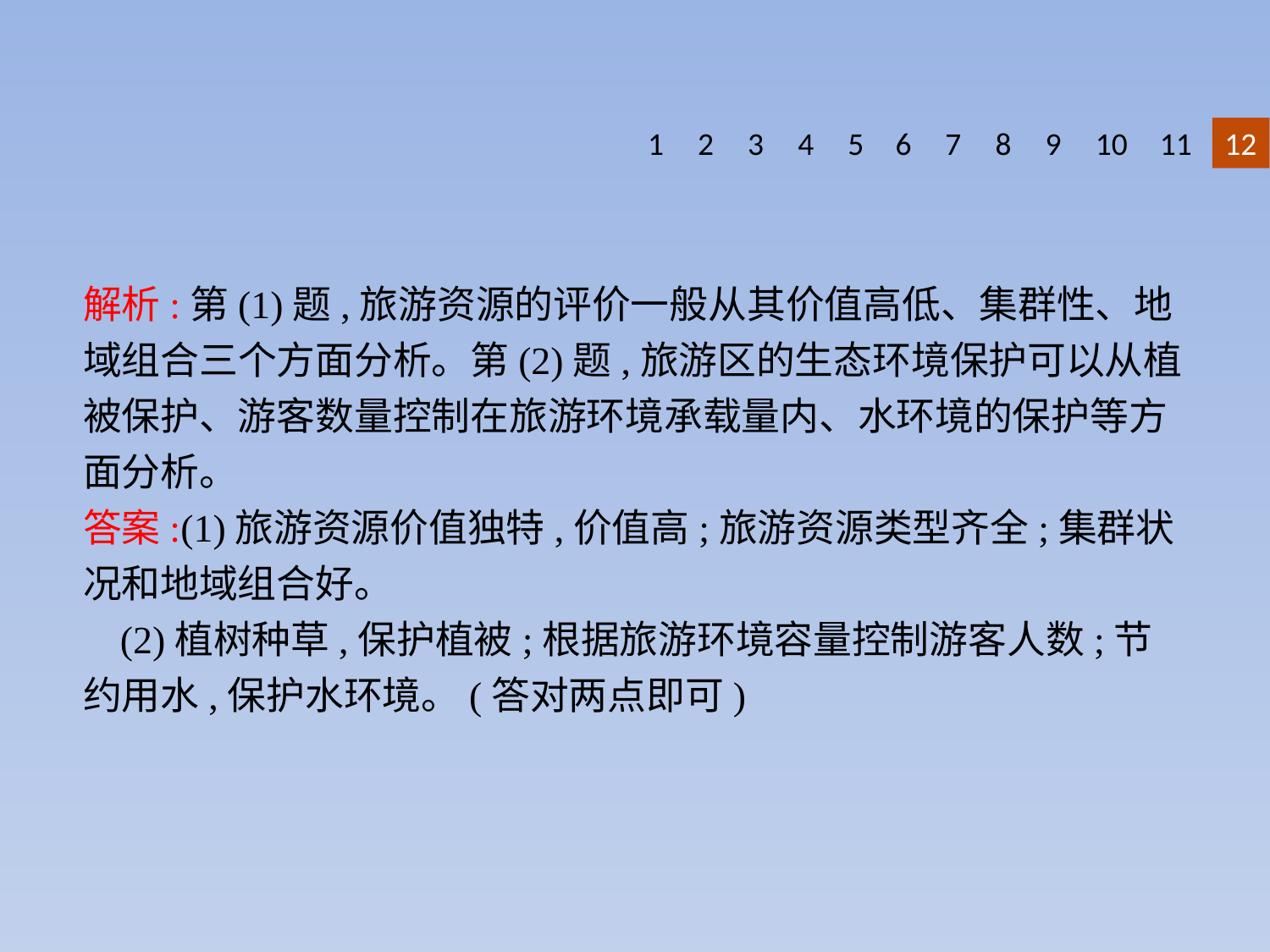

1
2
3
4
5
6
7
8
9
10
11
12
解析:第(1)题,旅游资源的评价一般从其价值高低、集群性、地域组合三个方面分析。第(2)题,旅游区的生态环境保护可以从植被保护、游客数量控制在旅游环境承载量内、水环境的保护等方面分析。
答案:(1)旅游资源价值独特,价值高;旅游资源类型齐全;集群状况和地域组合好。
(2)植树种草,保护植被;根据旅游环境容量控制游客人数;节约用水,保护水环境。(答对两点即可)